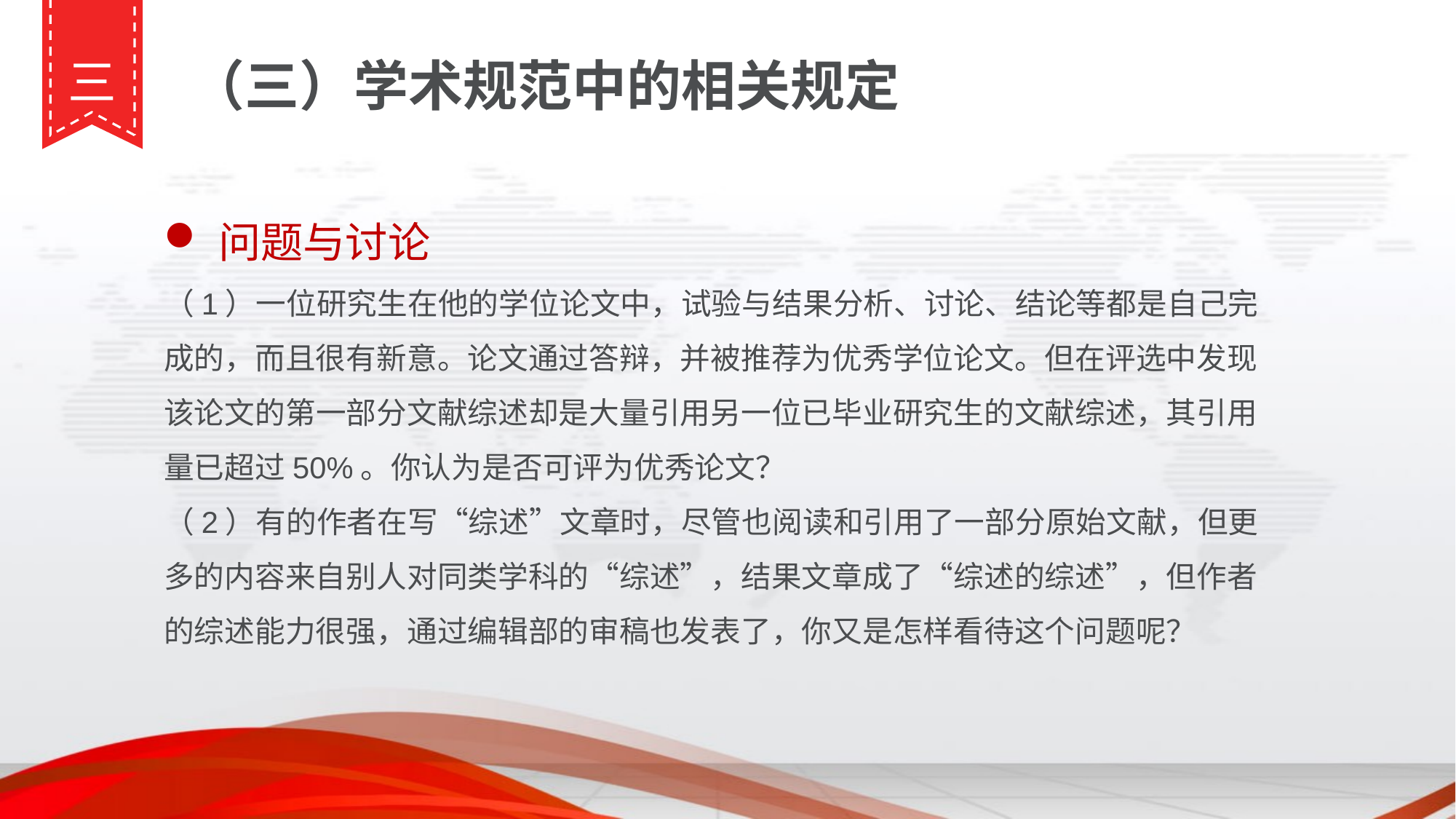

三
（三）学术规范中的相关规定
问题与讨论
（1）一位研究生在他的学位论文中，试验与结果分析、讨论、结论等都是自己完成的，而且很有新意。论文通过答辩，并被推荐为优秀学位论文。但在评选中发现该论文的第一部分文献综述却是大量引用另一位已毕业研究生的文献综述，其引用量已超过50%。你认为是否可评为优秀论文？
（2）有的作者在写“综述”文章时，尽管也阅读和引用了一部分原始文献，但更多的内容来自别人对同类学科的“综述”，结果文章成了“综述的综述”，但作者的综述能力很强，通过编辑部的审稿也发表了，你又是怎样看待这个问题呢？